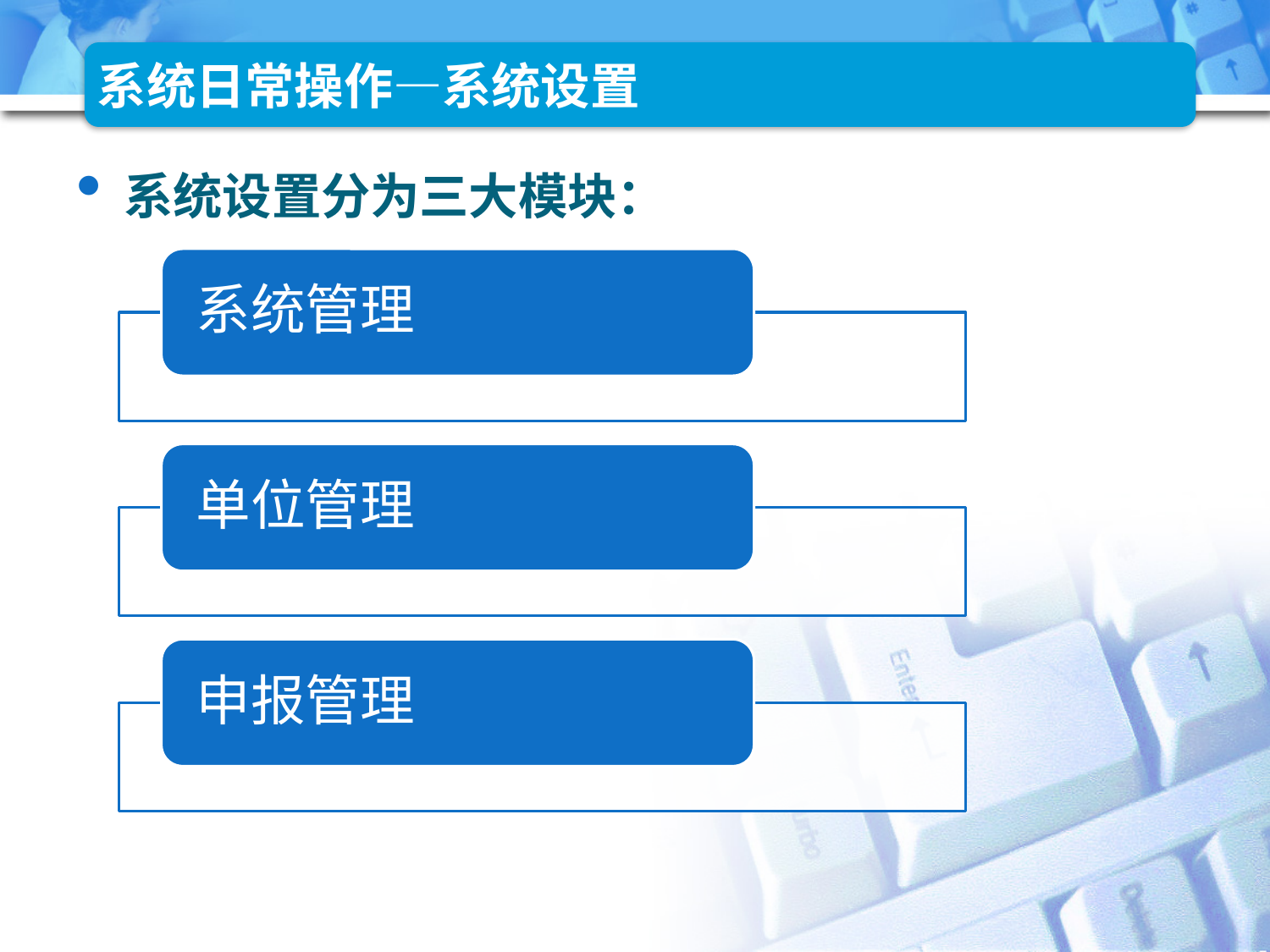

# 系统日常操作—系统设置
系统设置分为三大模块：

系统管理
单位管理
申报管理